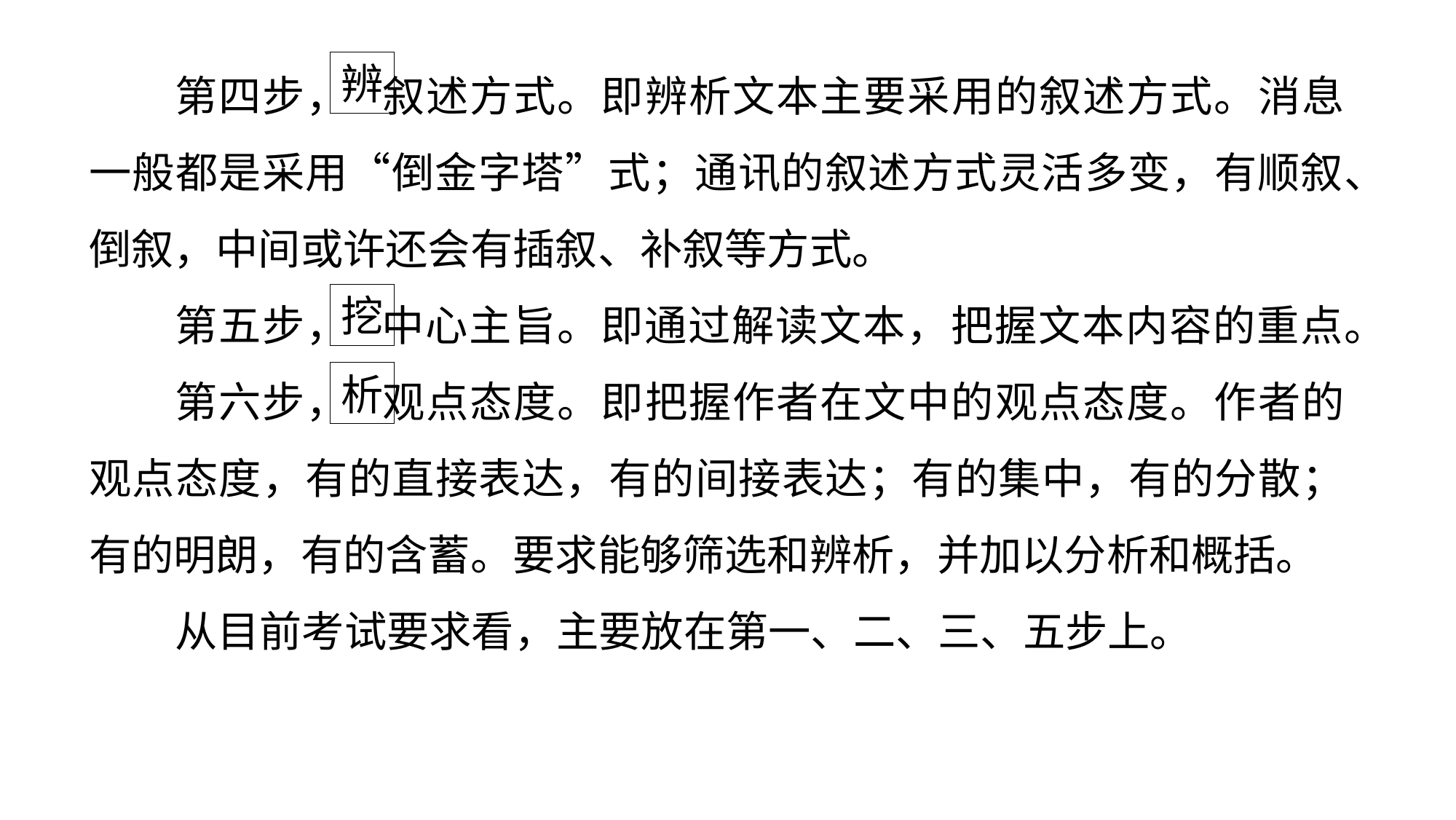

第四步，   叙述方式。即辨析文本主要采用的叙述方式。消息一般都是采用“倒金字塔”式；通讯的叙述方式灵活多变，有顺叙、倒叙，中间或许还会有插叙、补叙等方式。
第五步，   中心主旨。即通过解读文本，把握文本内容的重点。
第六步，   观点态度。即把握作者在文中的观点态度。作者的观点态度，有的直接表达，有的间接表达；有的集中，有的分散；有的明朗，有的含蓄。要求能够筛选和辨析，并加以分析和概括。
从目前考试要求看，主要放在第一、二、三、五步上。
辨
挖
析